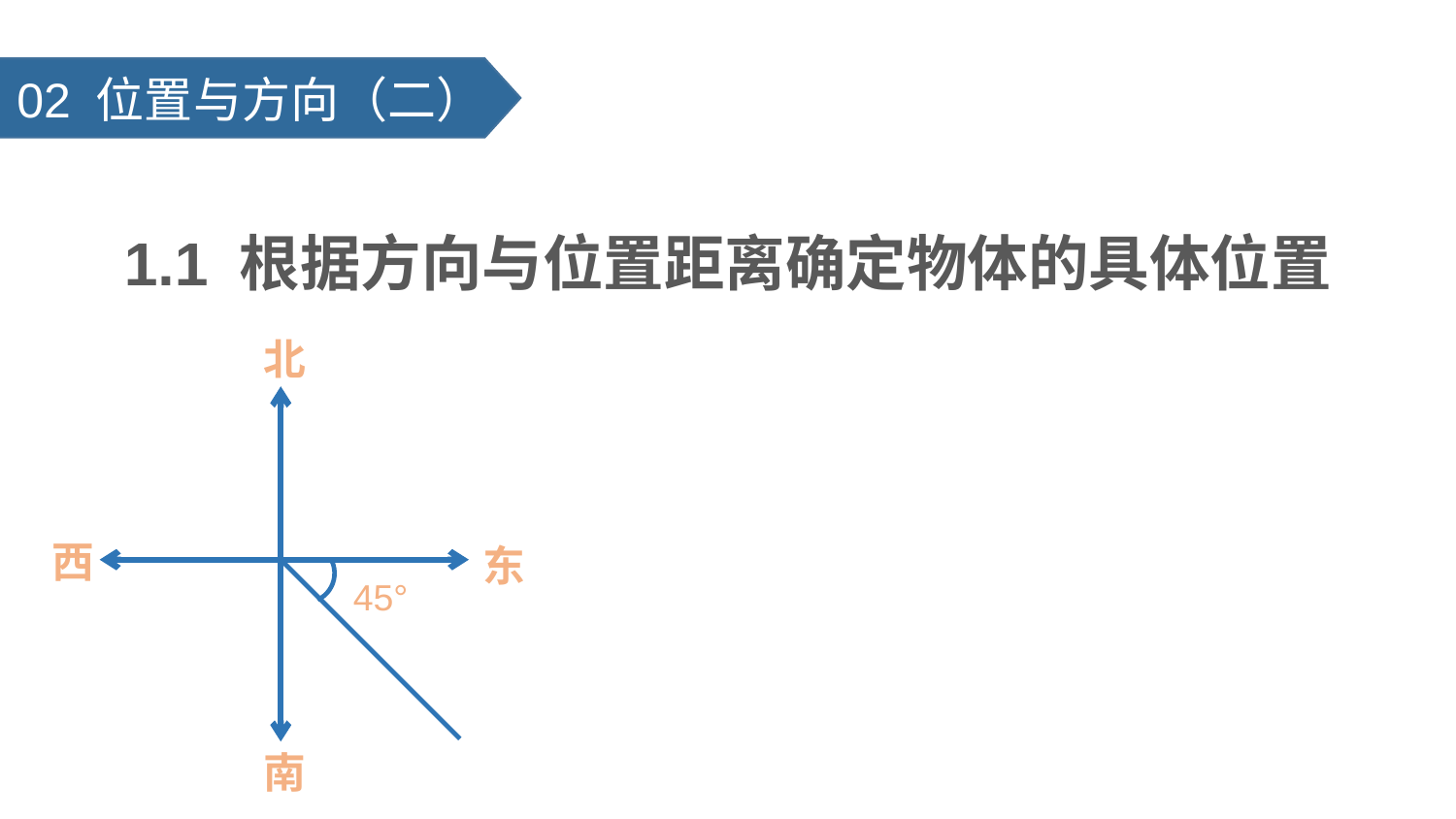

02 位置与方向（二）
1.1 根据方向与位置距离确定物体的具体位置
北
西
东

45°
南